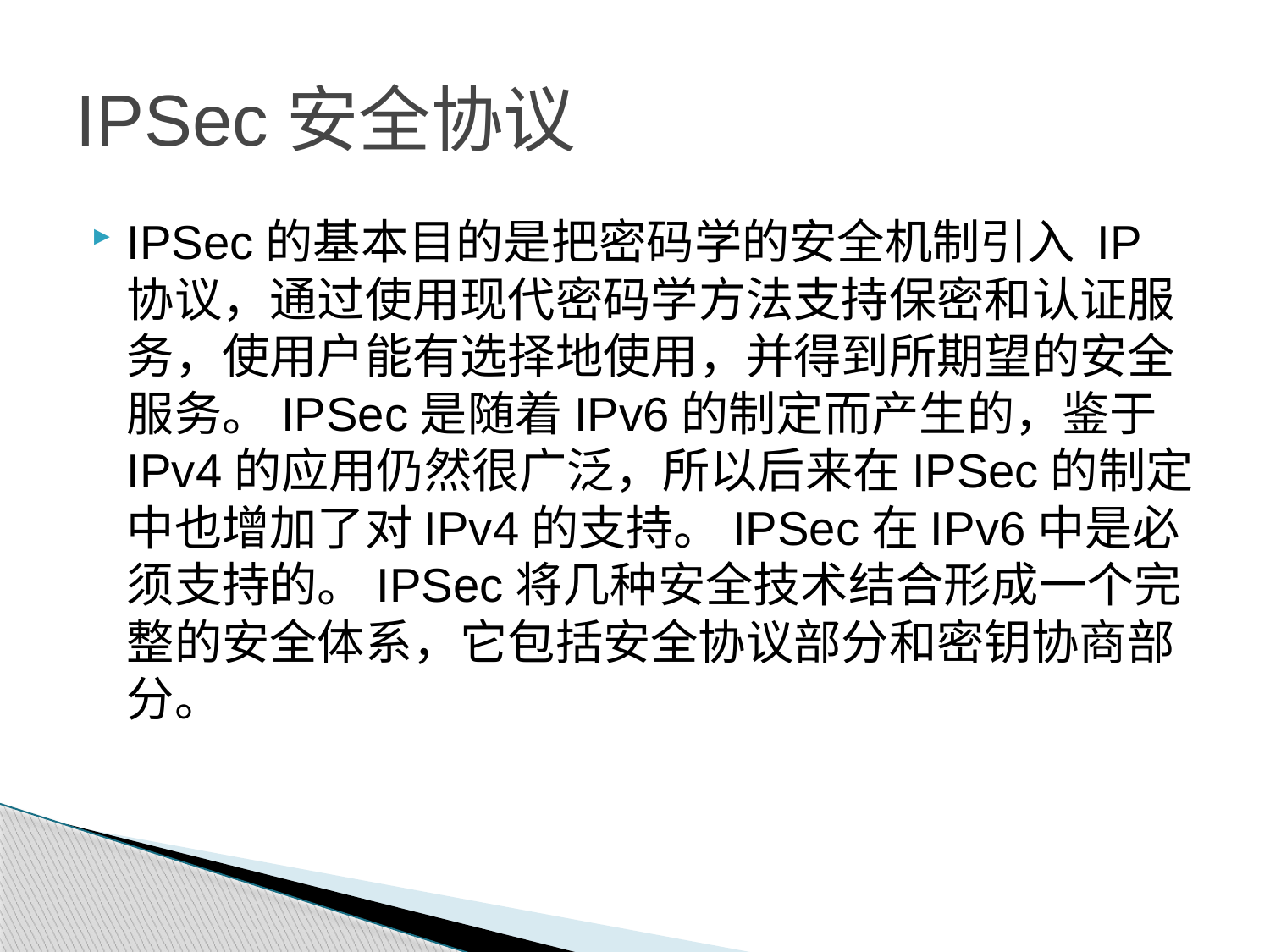

# IPSec安全协议
IPSec的基本目的是把密码学的安全机制引入 IP协议，通过使用现代密码学方法支持保密和认证服务，使用户能有选择地使用，并得到所期望的安全服务。IPSec是随着IPv6的制定而产生的，鉴于IPv4的应用仍然很广泛，所以后来在IPSec的制定中也增加了对IPv4的支持。IPSec在IPv6中是必须支持的。IPSec将几种安全技术结合形成一个完整的安全体系，它包括安全协议部分和密钥协商部分。